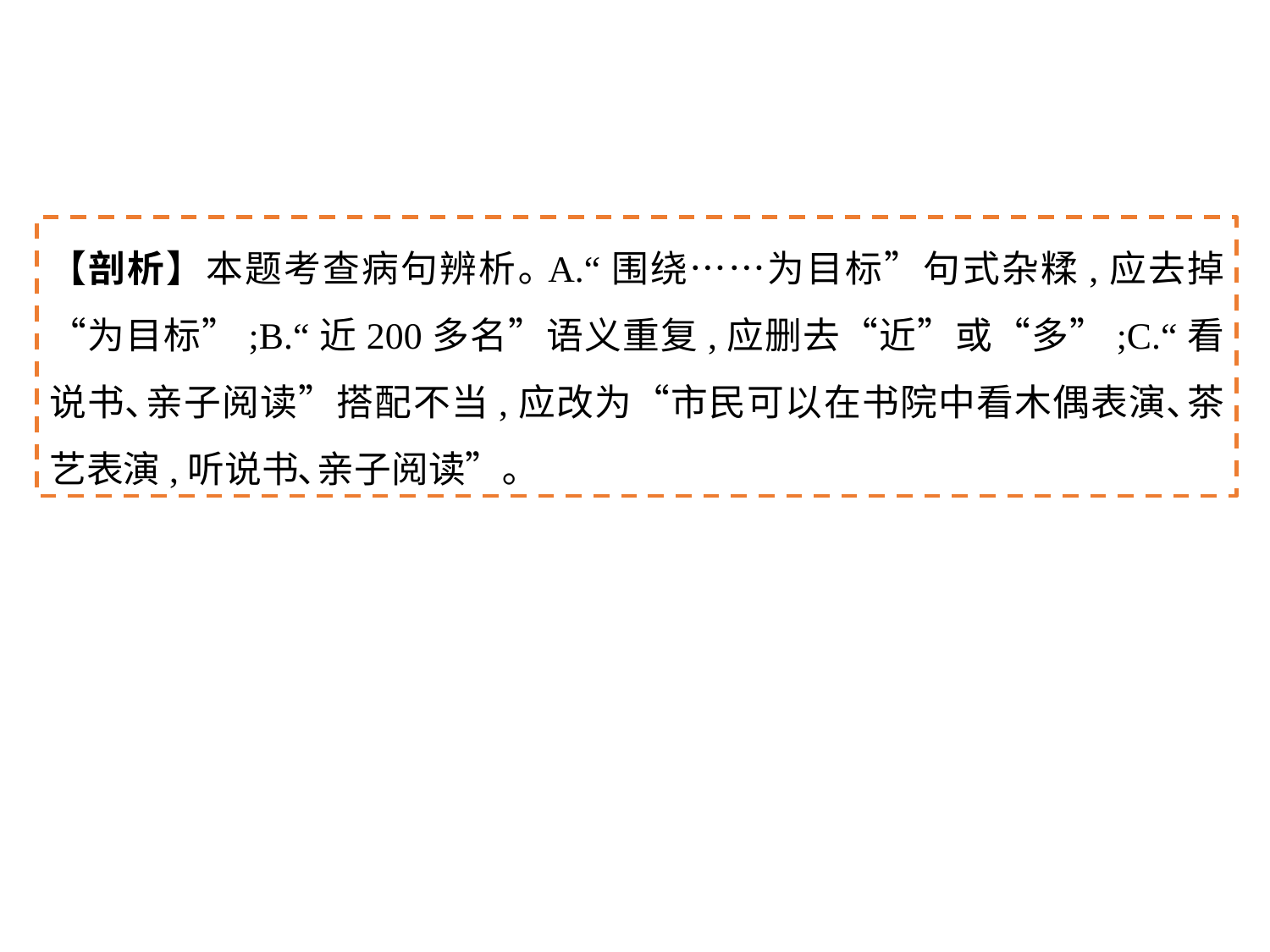

【剖析】本题考查病句辨析｡A.“围绕……为目标”句式杂糅,应去掉“为目标”;B.“近200多名”语义重复,应删去“近”或“多”;C.“看说书､亲子阅读”搭配不当,应改为“市民可以在书院中看木偶表演､茶艺表演,听说书､亲子阅读”｡